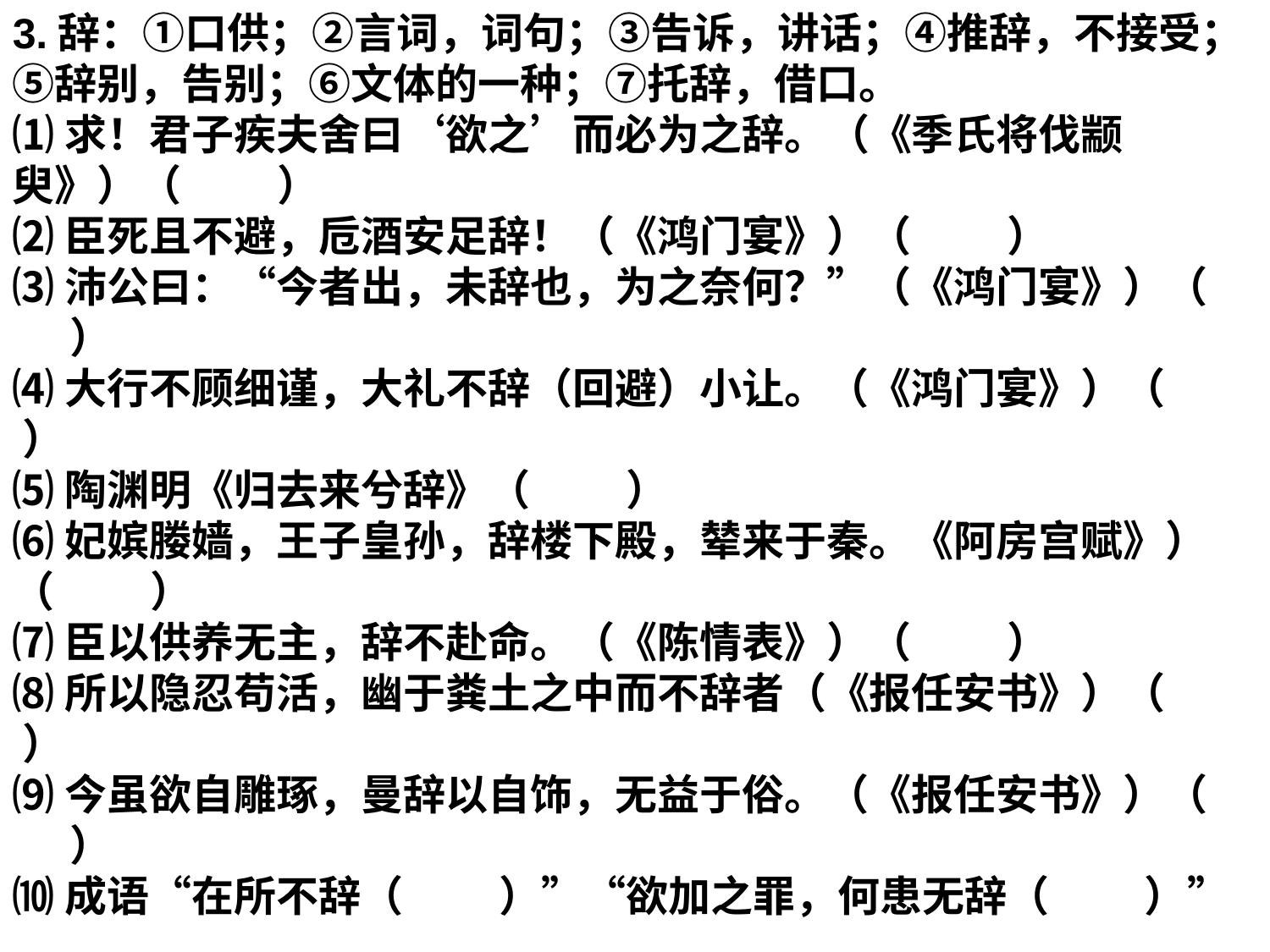

3.辞：①口供；②言词，词句；③告诉，讲话；④推辞，不接受；⑤辞别，告别；⑥文体的一种；⑦托辞，借口。
⑴求！君子疾夫舍曰‘欲之’而必为之辞。（《季氏将伐颛臾》）（          ）
⑵臣死且不避，卮酒安足辞！（《鸿门宴》）（          ）
⑶沛公曰：“今者出，未辞也，为之奈何？”（《鸿门宴》）（          ）
⑷大行不顾细谨，大礼不辞（回避）小让。（《鸿门宴》）（          ）
⑸陶渊明《归去来兮辞》（          ）
⑹妃嫔媵嫱，王子皇孙，辞楼下殿，辇来于秦。《阿房宫赋》）（          ）
⑺臣以供养无主，辞不赴命。（《陈情表》）（          ）
⑻所以隐忍苟活，幽于粪土之中而不辞者（《报任安书》）（          ）
⑼今虽欲自雕琢，曼辞以自饰，无益于俗。（《报任安书》）（          ）
⑽成语“在所不辞（          ）”“欲加之罪，何患无辞（          ）”